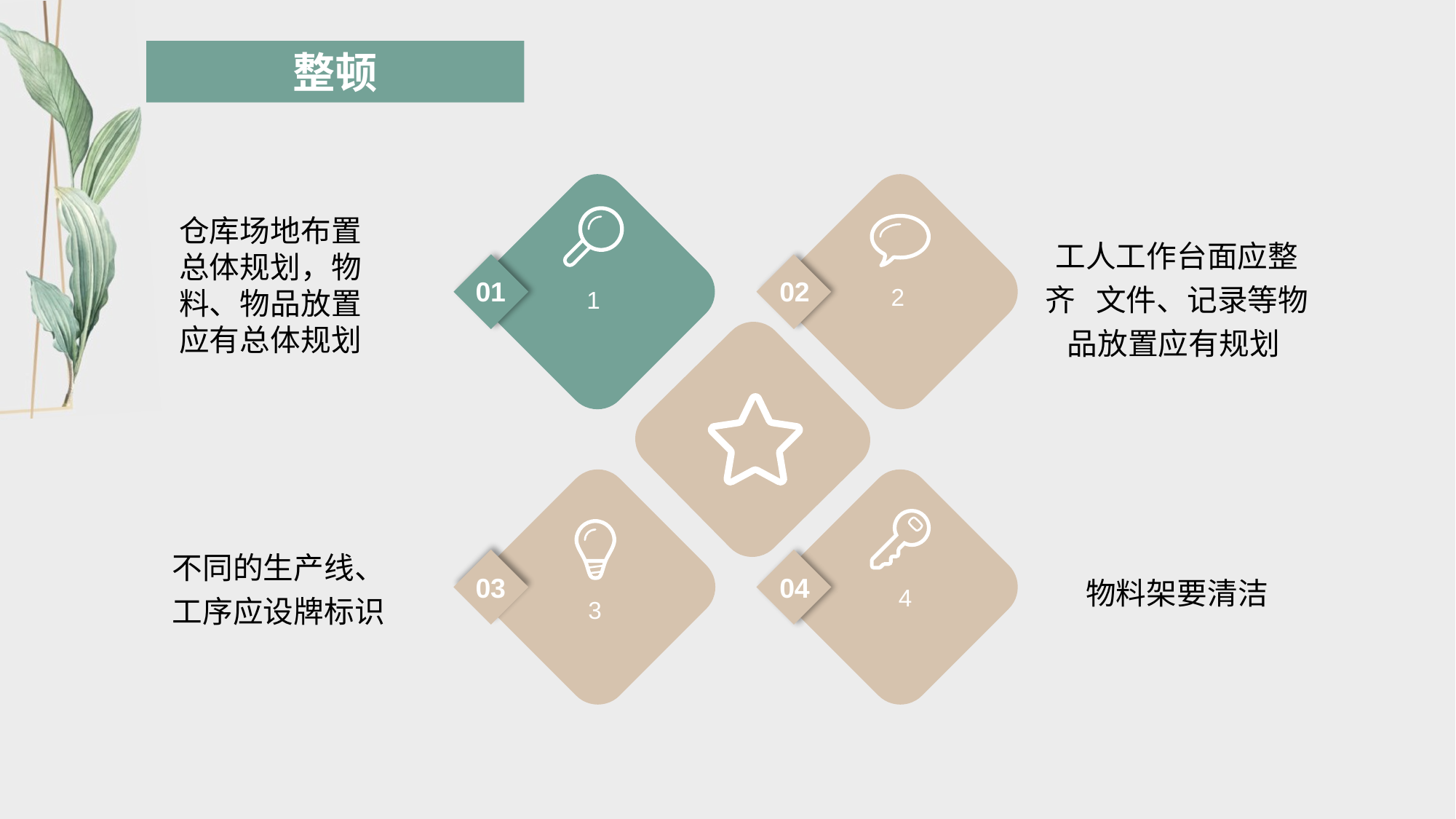

仓库场地布置总体规划，物料、物品放置应有总体规划

工人工作台面应整齐   文件、记录等物品放置应有规划

01
02
2
1

不同的生产线、工序应设牌标识

物料架要清洁
03
04
4
3